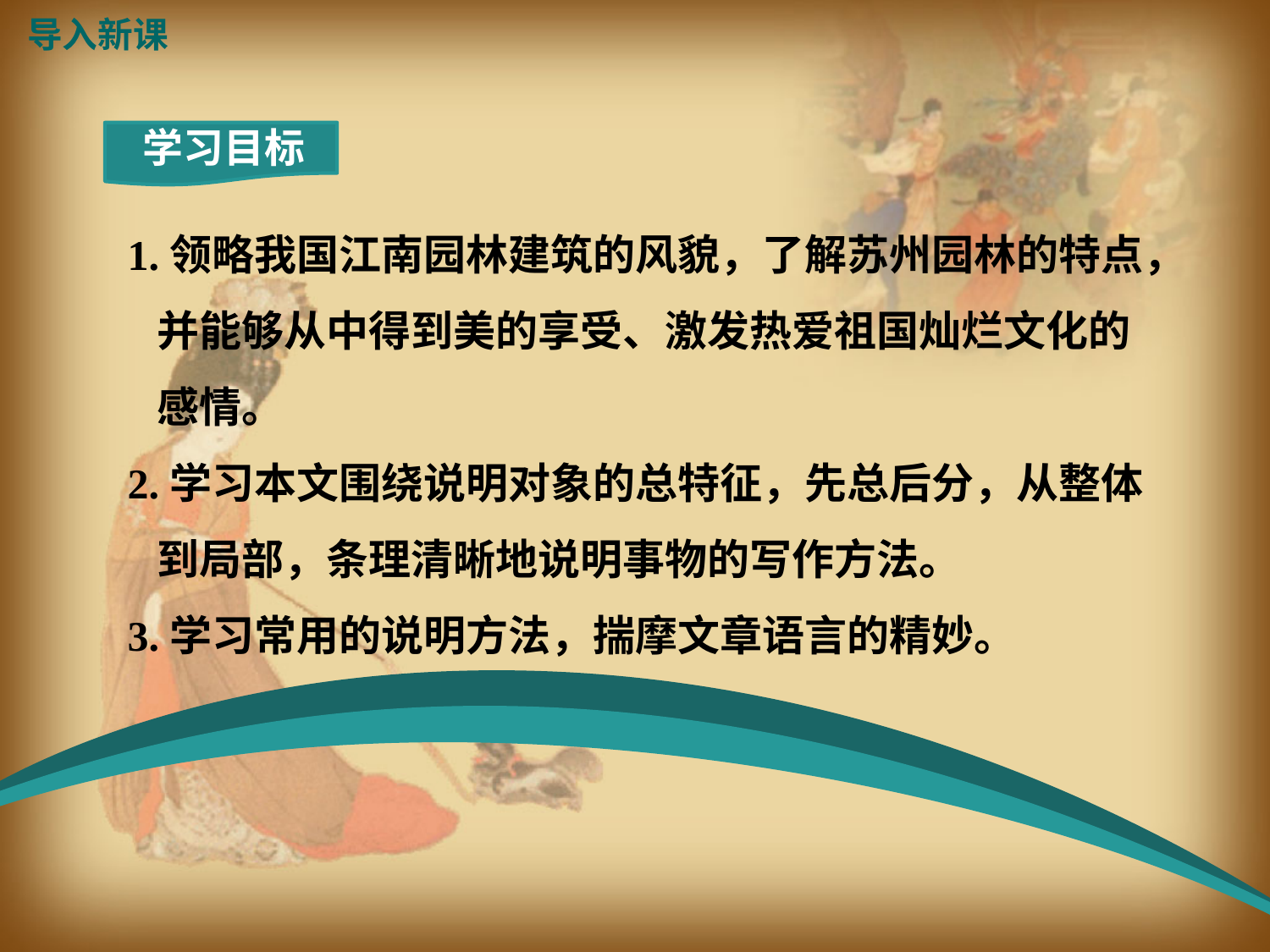

导入新课
学习目标

1.领略我国江南园林建筑的风貌，了解苏州园林的特点，
  并能够从中得到美的享受、激发热爱祖国灿烂文化的
  感情。
2.学习本文围绕说明对象的总特征，先总后分，从整体
  到局部，条理清晰地说明事物的写作方法。
3.学习常用的说明方法，揣摩文章语言的精妙。